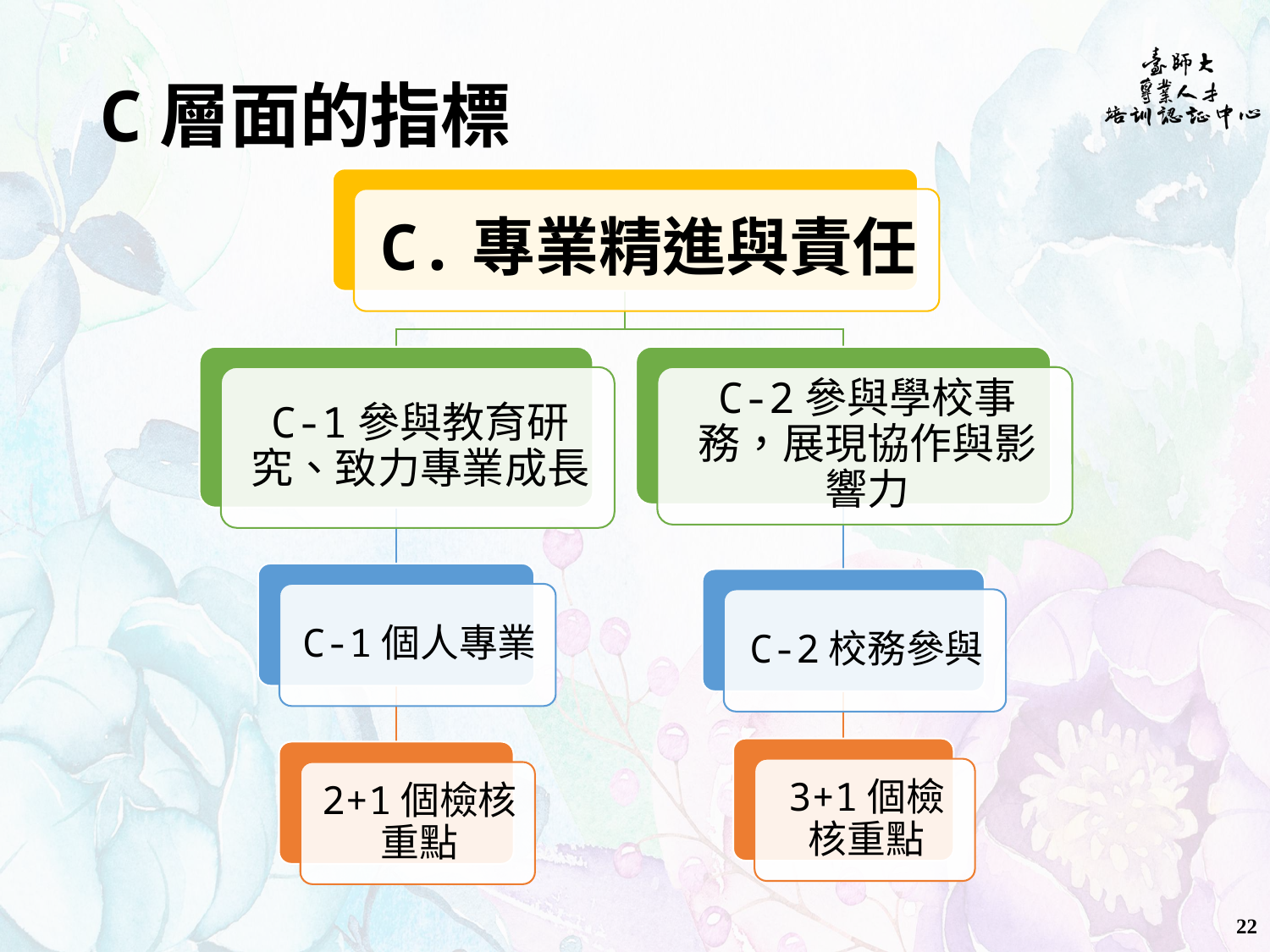

# C層面的指標
C.專業精進與責任
C-1參與教育研究、致力專業成長
C-1個人專業
2+1個檢核重點
C-2參與學校事務，展現協作與影響力
C-2校務參與
3+1個檢核重點
22